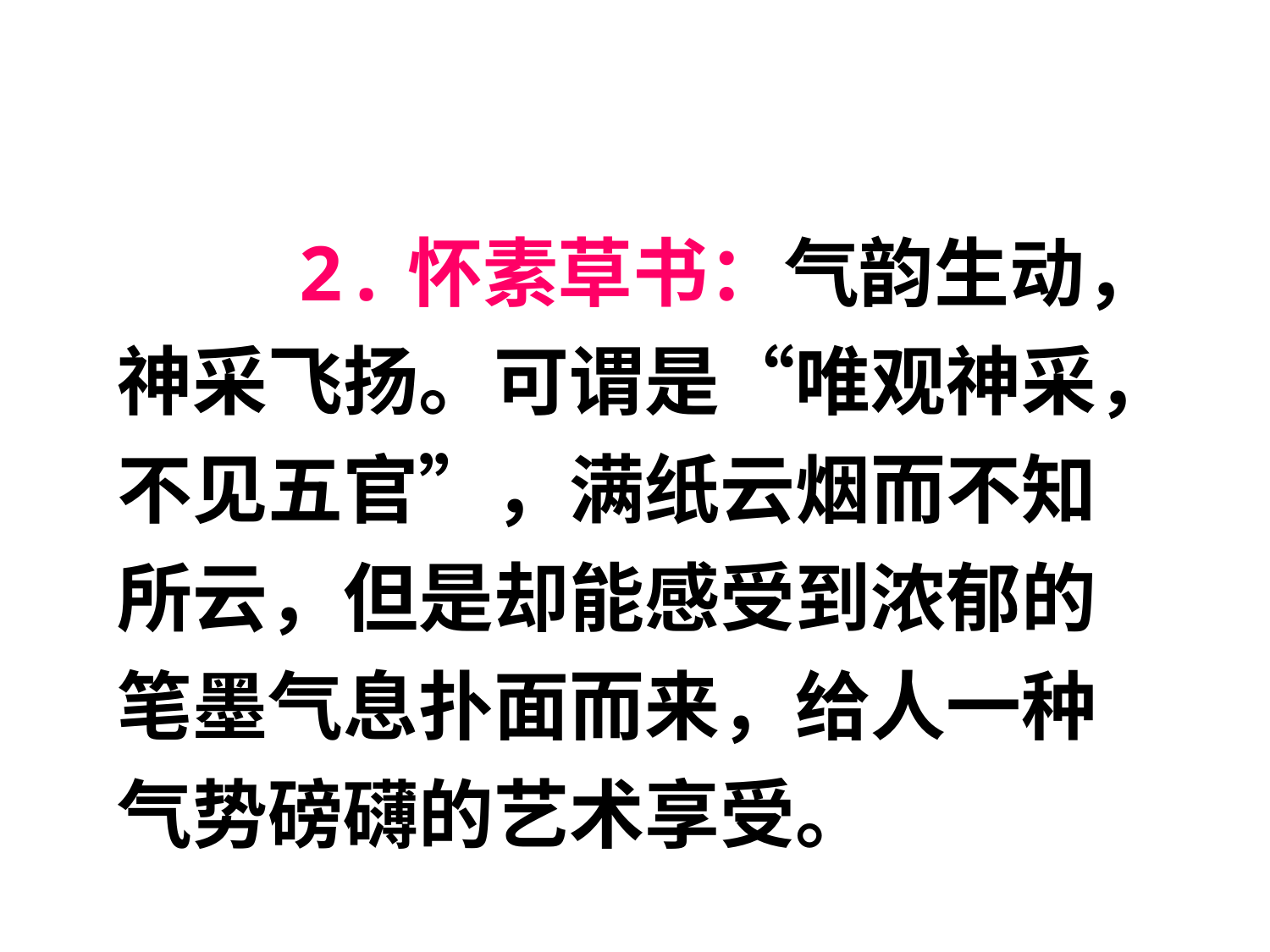

2.怀素草书：气韵生动，神采飞扬。可谓是“唯观神采，不见五官”，满纸云烟而不知所云，但是却能感受到浓郁的笔墨气息扑面而来，给人一种气势磅礴的艺术享受。